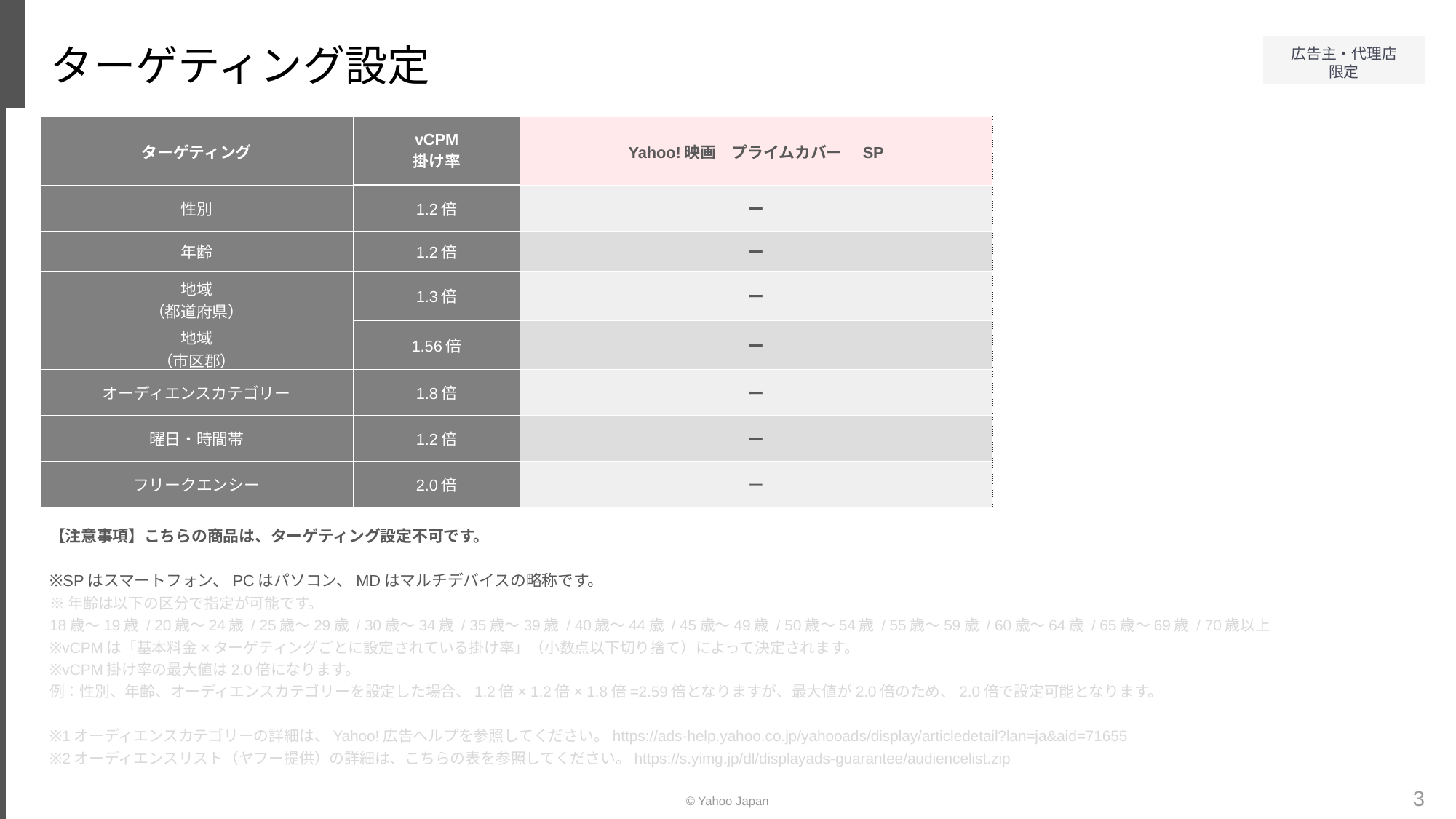

ターゲティング設定
| ターゲティング | vCPM 掛け率 | Yahoo!映画　プライムカバー　SP |
| --- | --- | --- |
| 性別 | 1.2倍 | ー |
| 年齢 | 1.2倍 | ー |
| 地域 （都道府県） | 1.3倍 | ー |
| 地域 （市区郡） | 1.56倍 | ー |
| オーディエンスカテゴリー | 1.8倍 | ー |
| 曜日・時間帯 | 1.2倍 | ー |
| フリークエンシー | 2.0倍 | ー |
【注意事項】こちらの商品は、ターゲティング設定不可です。
※SPはスマートフォン、PCはパソコン、MDはマルチデバイスの略称です。
※年齢は以下の区分で指定が可能です。
18歳～19歳 / 20歳～24歳 / 25歳～29歳 / 30歳～34歳 / 35歳～39歳 / 40歳～44歳 / 45歳～49歳 / 50歳～54歳 / 55歳～59歳 / 60歳～64歳 / 65歳～69歳 / 70歳以上
※vCPMは「基本料金×ターゲティングごとに設定されている掛け率」（小数点以下切り捨て）によって決定されます。
※vCPM掛け率の最大値は2.0倍になります。
例：性別、年齢、オーディエンスカテゴリーを設定した場合、1.2倍× 1.2倍× 1.8倍=2.59倍となりますが、最大値が2.0倍のため、2.0倍で設定可能となります。

※1オーディエンスカテゴリーの詳細は、Yahoo!広告ヘルプを参照してください。https://ads-help.yahoo.co.jp/yahooads/display/articledetail?lan=ja&aid=71655
※2オーディエンスリスト（ヤフー提供）の詳細は、こちらの表を参照してください。https://s.yimg.jp/dl/displayads-guarantee/audiencelist.zip
3